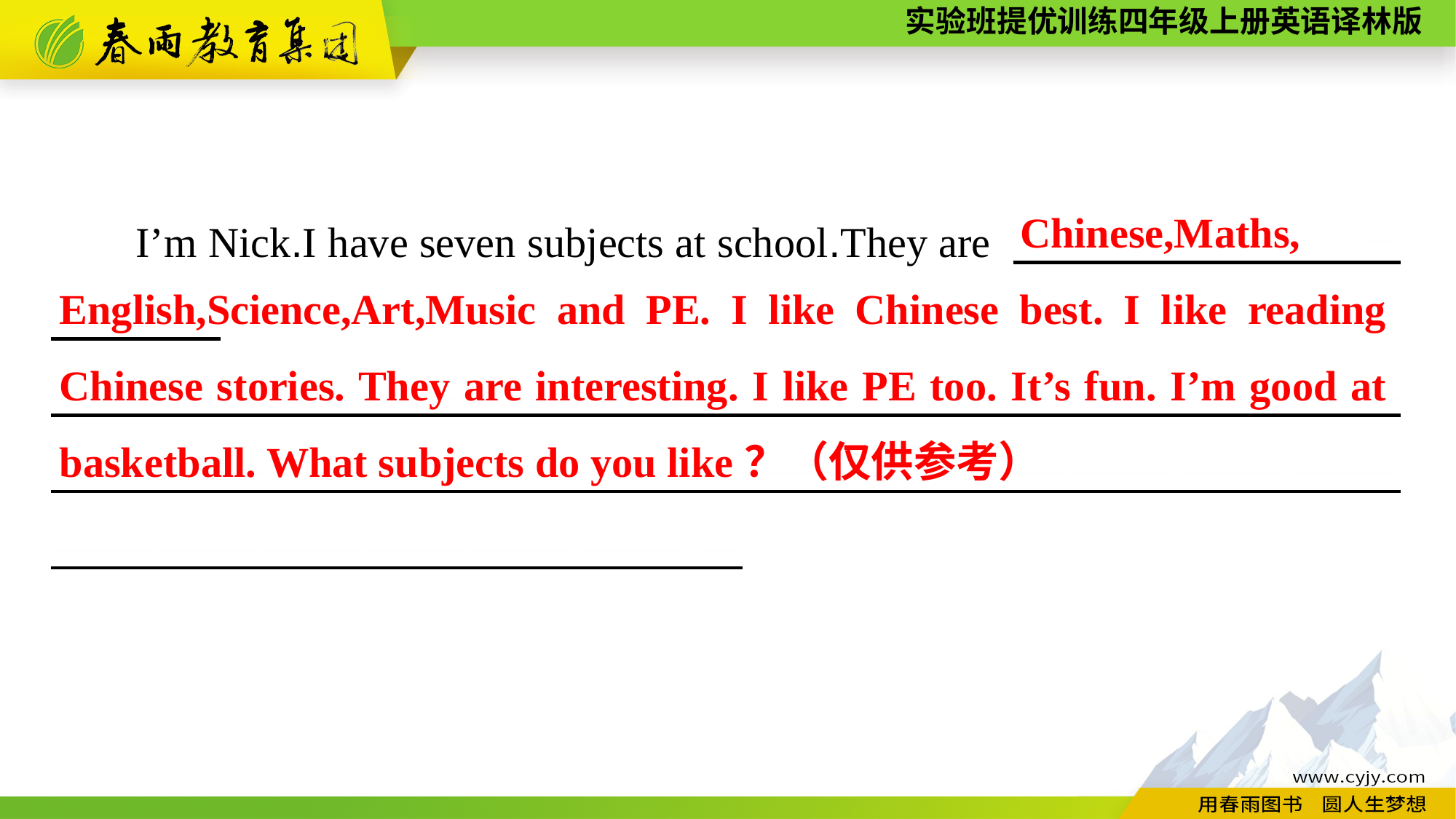

Chinese,Maths,
English,Science,Art,Music and PE. I like Chinese best. I like reading Chinese stories. They are interesting. I like PE too. It’s fun. I’m good at basketball. What subjects do you like？（仅供参考）
I’m Nick.I have seven subjects at school.They are 　　　　　　　　—
　　 —————————————————————————————————————————————————————————  —————————————————————————————— ———  —